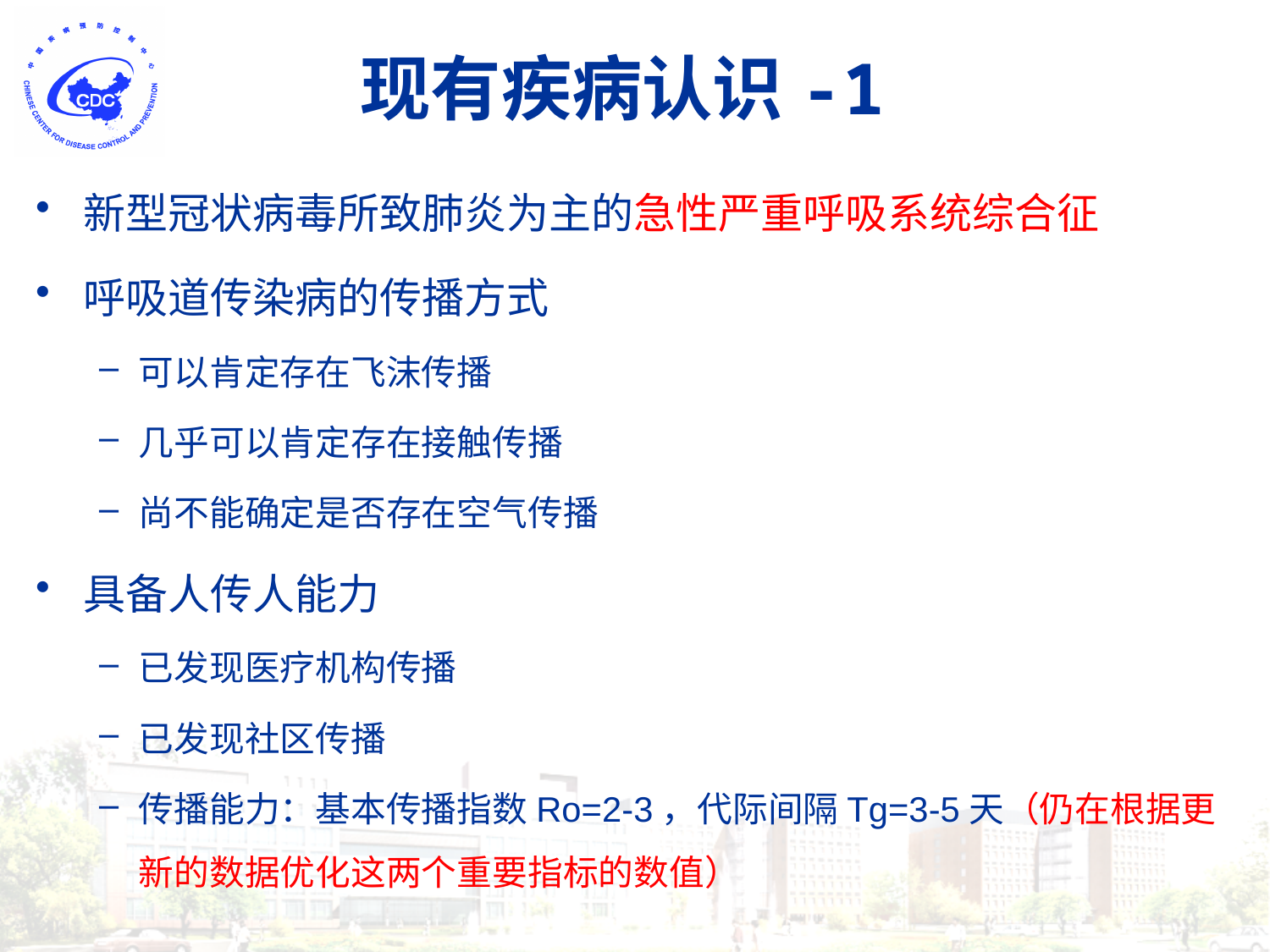

# 现有疾病认识-1
新型冠状病毒所致肺炎为主的急性严重呼吸系统综合征
呼吸道传染病的传播方式
可以肯定存在飞沫传播
几乎可以肯定存在接触传播
尚不能确定是否存在空气传播
具备人传人能力
已发现医疗机构传播
已发现社区传播
传播能力：基本传播指数Ro=2-3，代际间隔Tg=3-5天（仍在根据更新的数据优化这两个重要指标的数值）